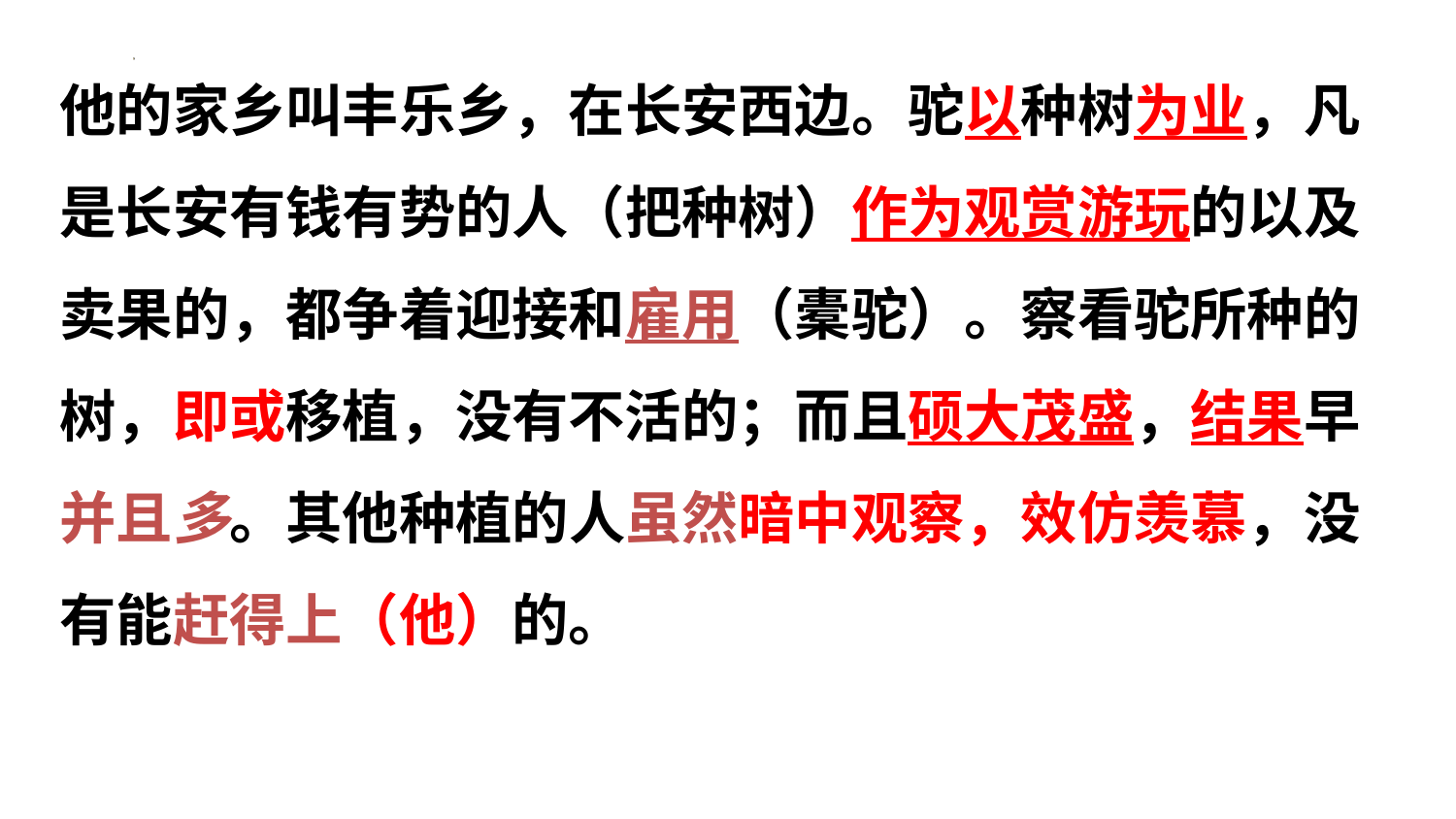

他的家乡叫丰乐乡，在长安西边。驼以种树为业，凡是长安有钱有势的人（把种树）作为观赏游玩的以及卖果的，都争着迎接和雇用（橐驼）。察看驼所种的树，即或移植，没有不活的；而且硕大茂盛，结果早并且多。其他种植的人虽然暗中观察，效仿羡慕，没有能赶得上（他）的。